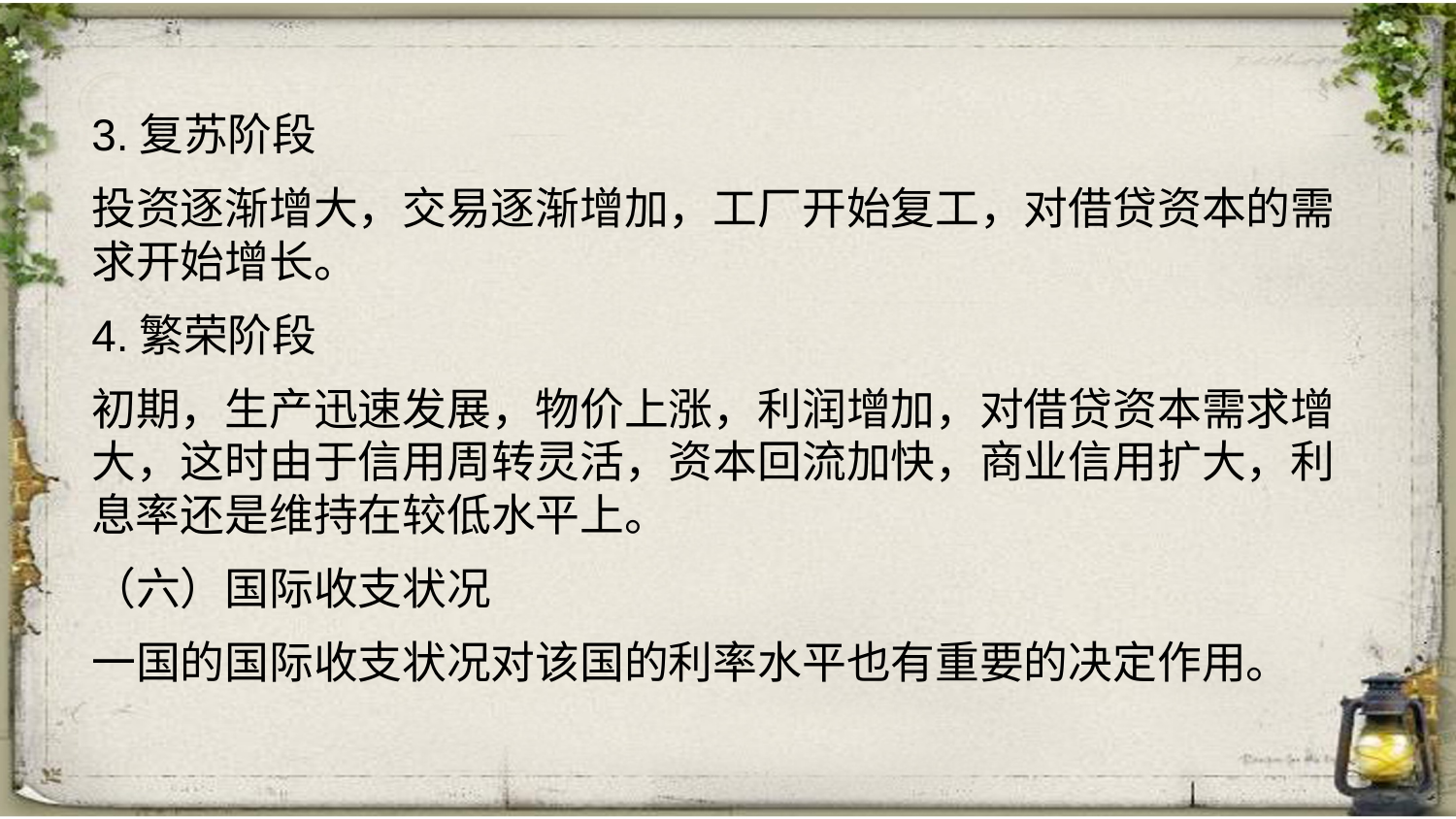

3.复苏阶段
投资逐渐增大，交易逐渐增加，工厂开始复工，对借贷资本的需求开始增长。
4.繁荣阶段
初期，生产迅速发展，物价上涨，利润增加，对借贷资本需求增大，这时由于信用周转灵活，资本回流加快，商业信用扩大，利息率还是维持在较低水平上。
（六）国际收支状况
一国的国际收支状况对该国的利率水平也有重要的决定作用。